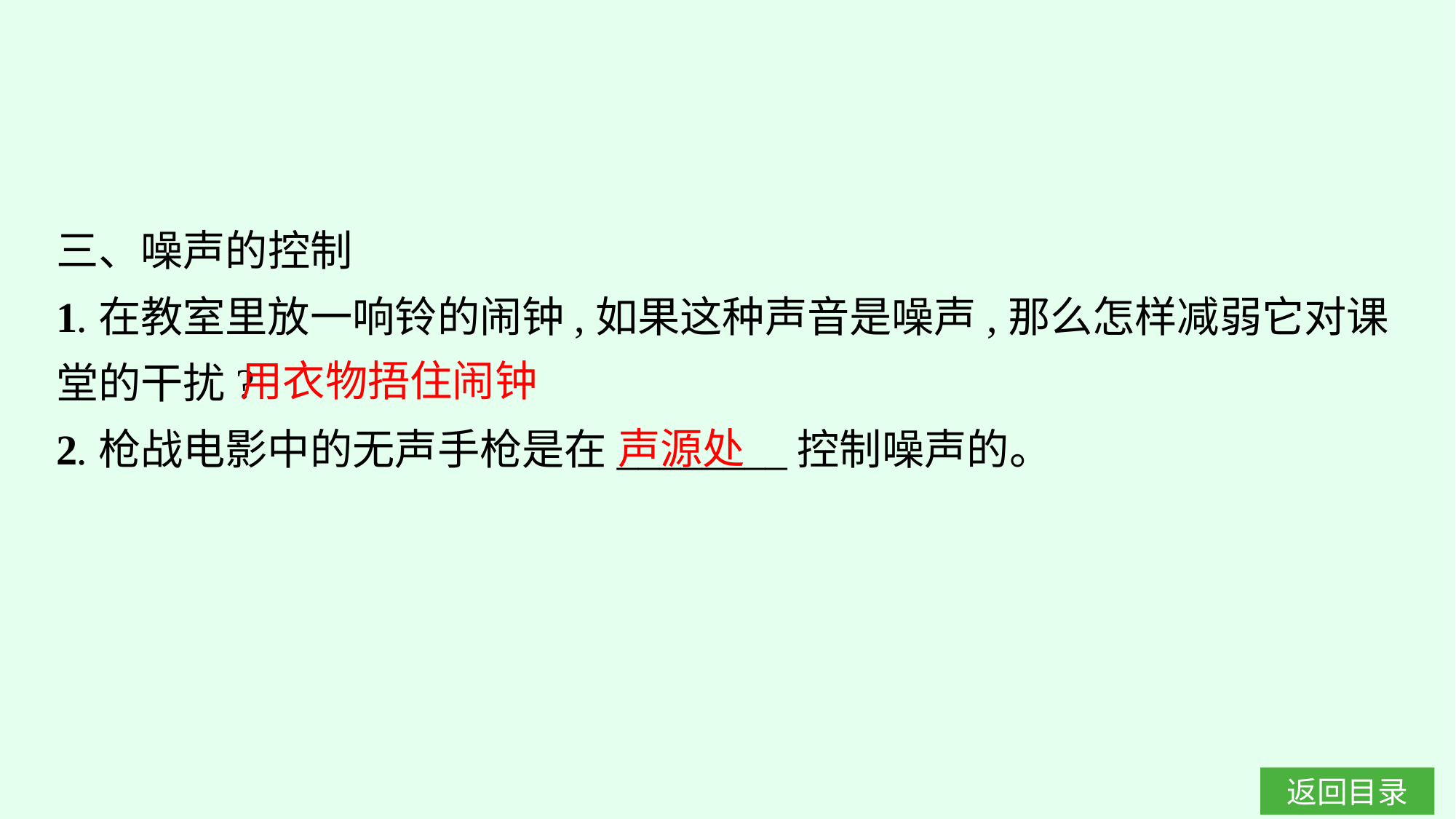

三、噪声的控制
1.在教室里放一响铃的闹钟,如果这种声音是噪声,那么怎样减弱它对课堂的干扰?
2.枪战电影中的无声手枪是在________控制噪声的。
用衣物捂住闹钟
声源处